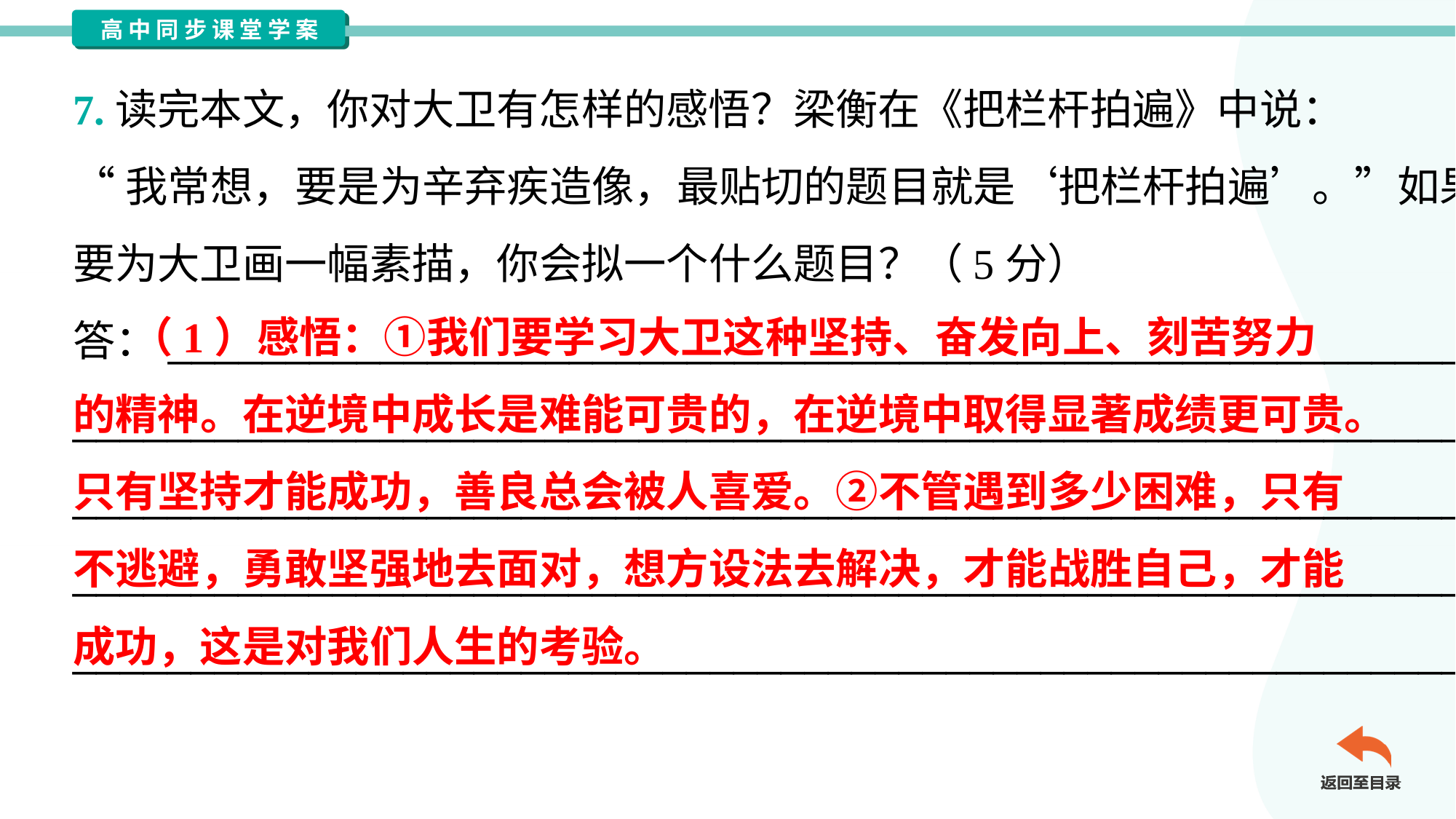

7.读完本文，你对大卫有怎样的感悟？梁衡在《把栏杆拍遍》中说：
“我常想，要是为辛弃疾造像，最贴切的题目就是‘把栏杆拍遍’。”如果
要为大卫画一幅素描，你会拟一个什么题目？（5分）
答：_________________________________________________________
_____________________________________________________________
_____________________________________________________________
_____________________________________________________________
_____________________________________________________________
     （1）感悟：①我们要学习大卫这种坚持、奋发向上、刻苦努力
的精神。在逆境中成长是难能可贵的，在逆境中取得显著成绩更可贵。
只有坚持才能成功，善良总会被人喜爱。②不管遇到多少困难，只有
不逃避，勇敢坚强地去面对，想方设法去解决，才能战胜自己，才能
成功，这是对我们人生的考验。